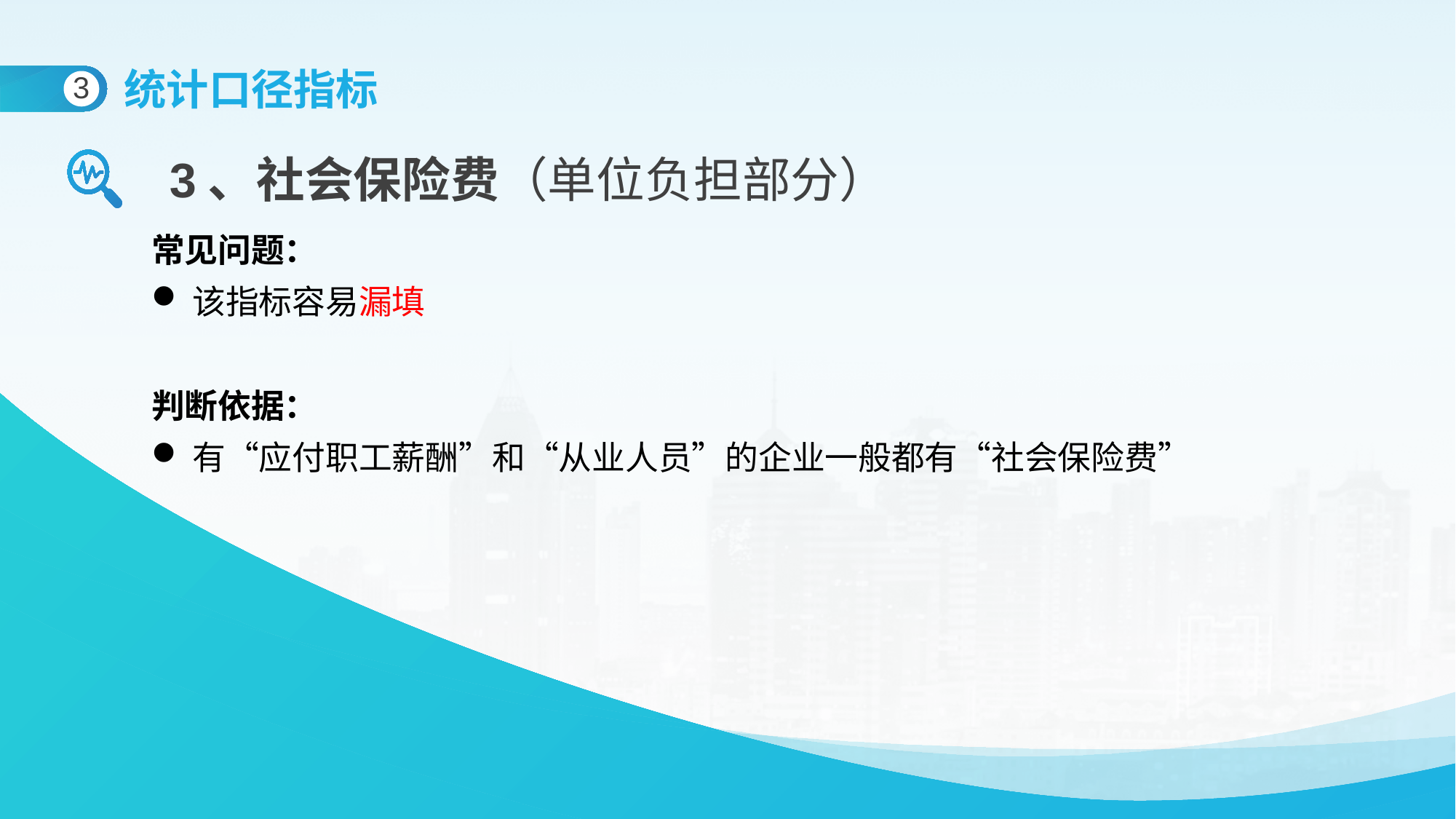

统计口径指标
3
3、社会保险费（单位负担部分）

常见问题：
该指标容易漏填

判断依据：
有“应付职工薪酬”和“从业人员”的企业一般都有“社会保险费”